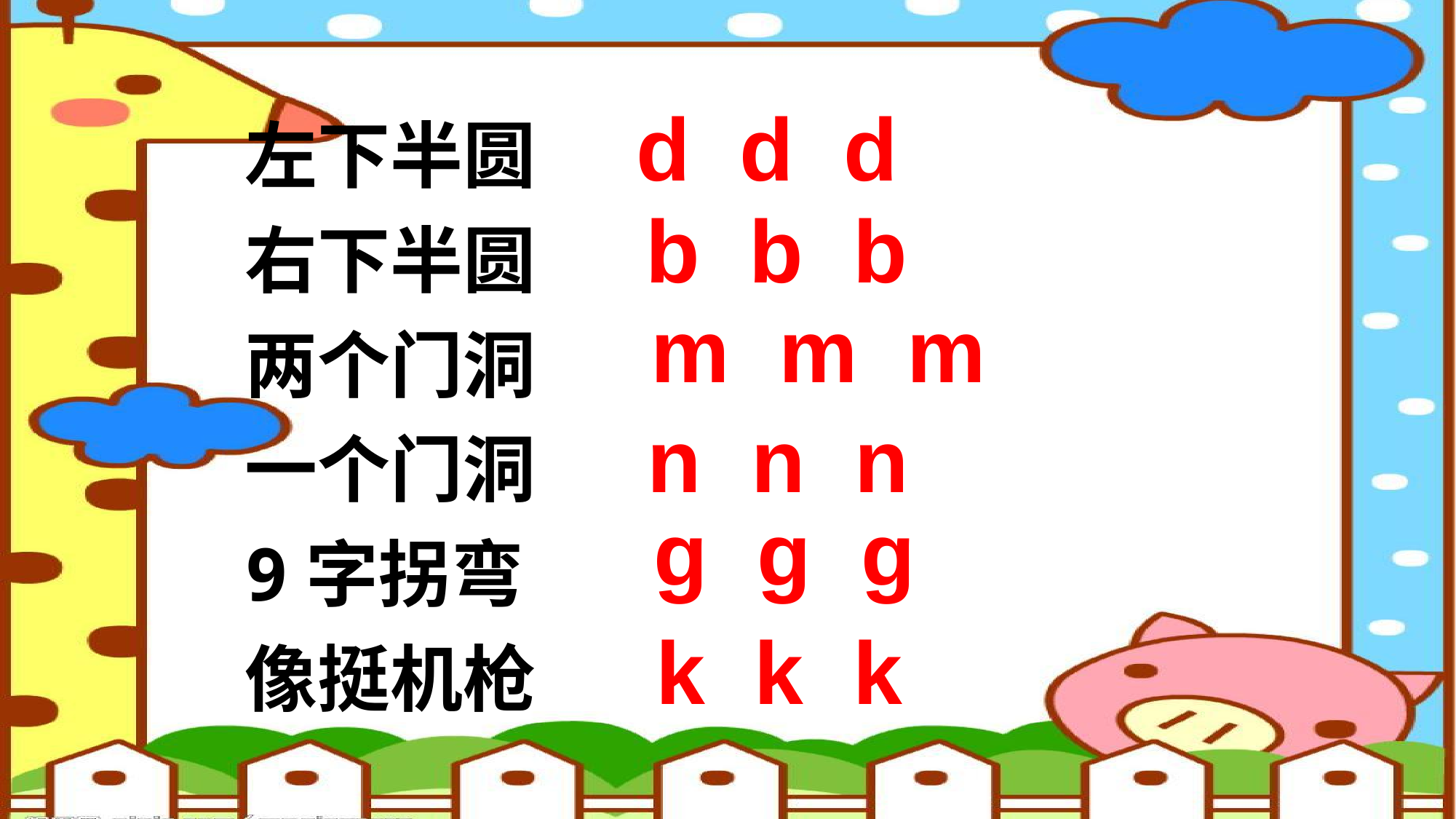

d  d  d
左下半圆
右下半圆
两个门洞
一个门洞
9字拐弯
像挺机枪
b  b  b
m  m  m
n  n  n
ɡ  ɡ  ɡ
k  k  k